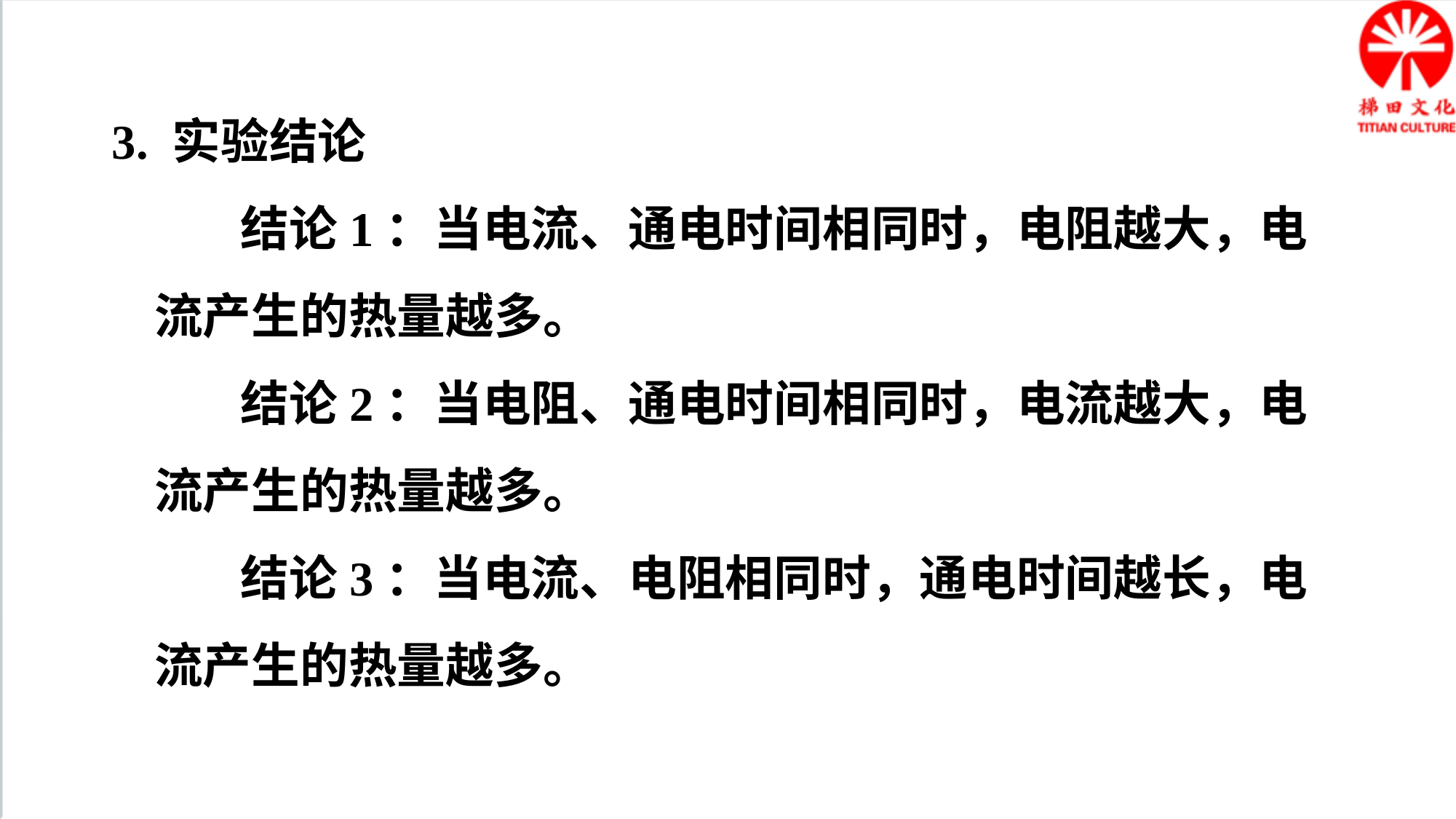

3. 实验结论
结论1：当电流、通电时间相同时，电阻越大，电流产生的热量越多。
结论2：当电阻、通电时间相同时，电流越大，电流产生的热量越多。
结论3：当电流、电阻相同时，通电时间越长，电流产生的热量越多。